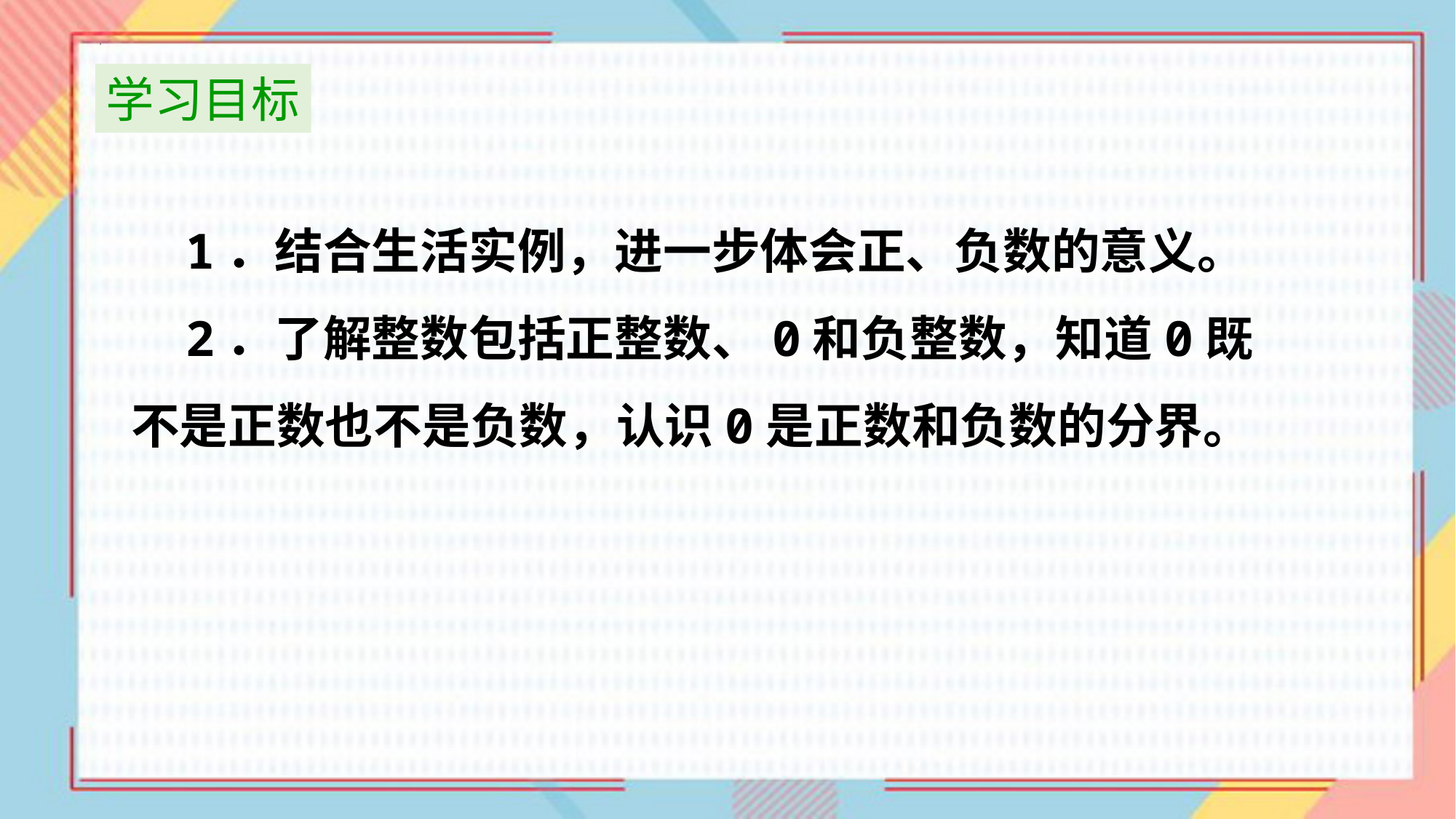

学习目标
1．结合生活实例，进一步体会正、负数的意义。
2．了解整数包括正整数、0和负整数，知道0既不是正数也不是负数，认识0是正数和负数的分界。